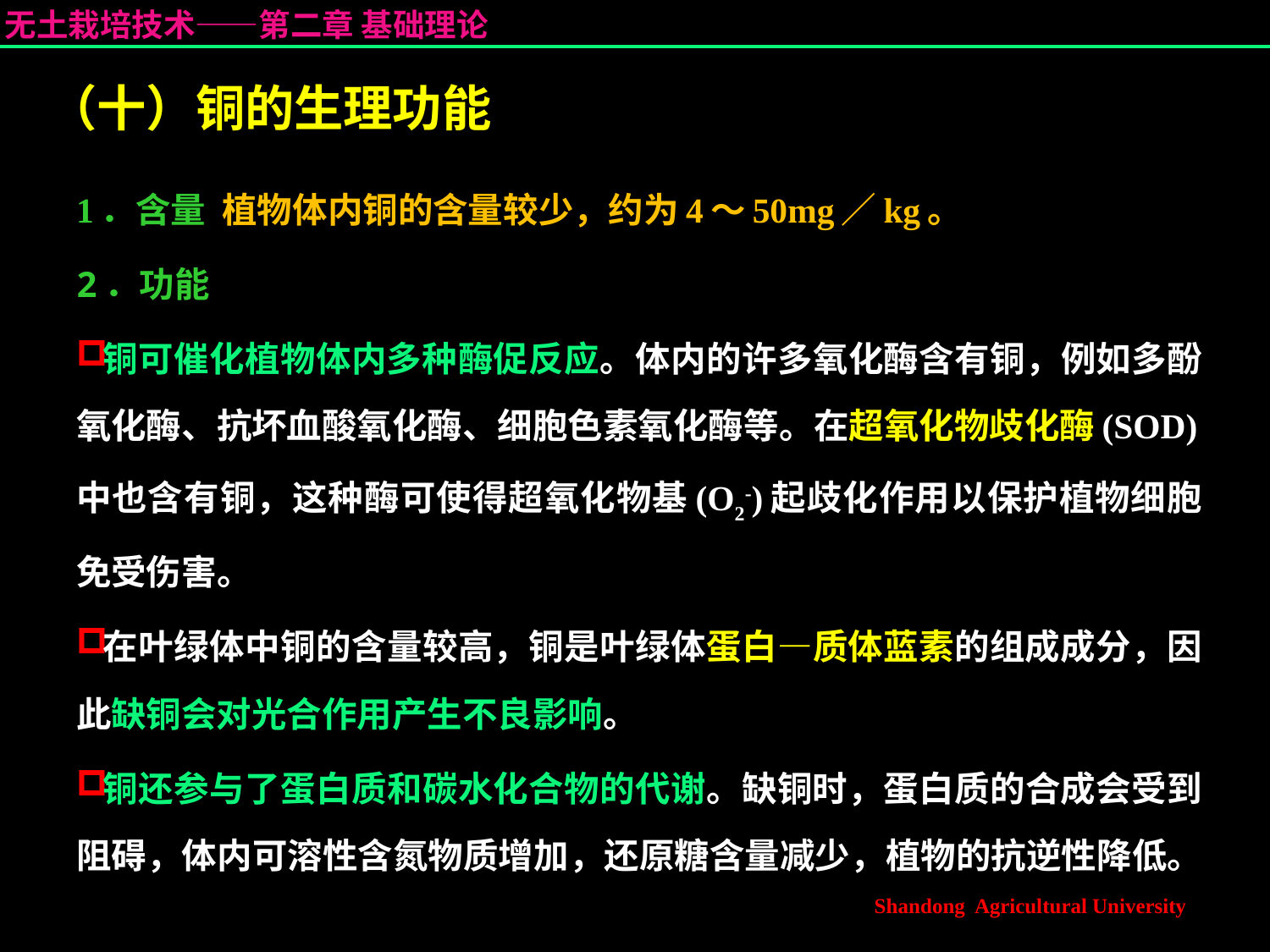

# （十）铜的生理功能
1．含量  植物体内铜的含量较少，约为4～50mg／kg。
2．功能
铜可催化植物体内多种酶促反应。体内的许多氧化酶含有铜，例如多酚氧化酶、抗坏血酸氧化酶、细胞色素氧化酶等。在超氧化物歧化酶(SOD)中也含有铜，这种酶可使得超氧化物基(O2-)起歧化作用以保护植物细胞免受伤害。
在叶绿体中铜的含量较高，铜是叶绿体蛋白—质体蓝素的组成成分，因此缺铜会对光合作用产生不良影响。
铜还参与了蛋白质和碳水化合物的代谢。缺铜时，蛋白质的合成会受到阻碍，体内可溶性含氮物质增加，还原糖含量减少，植物的抗逆性降低。